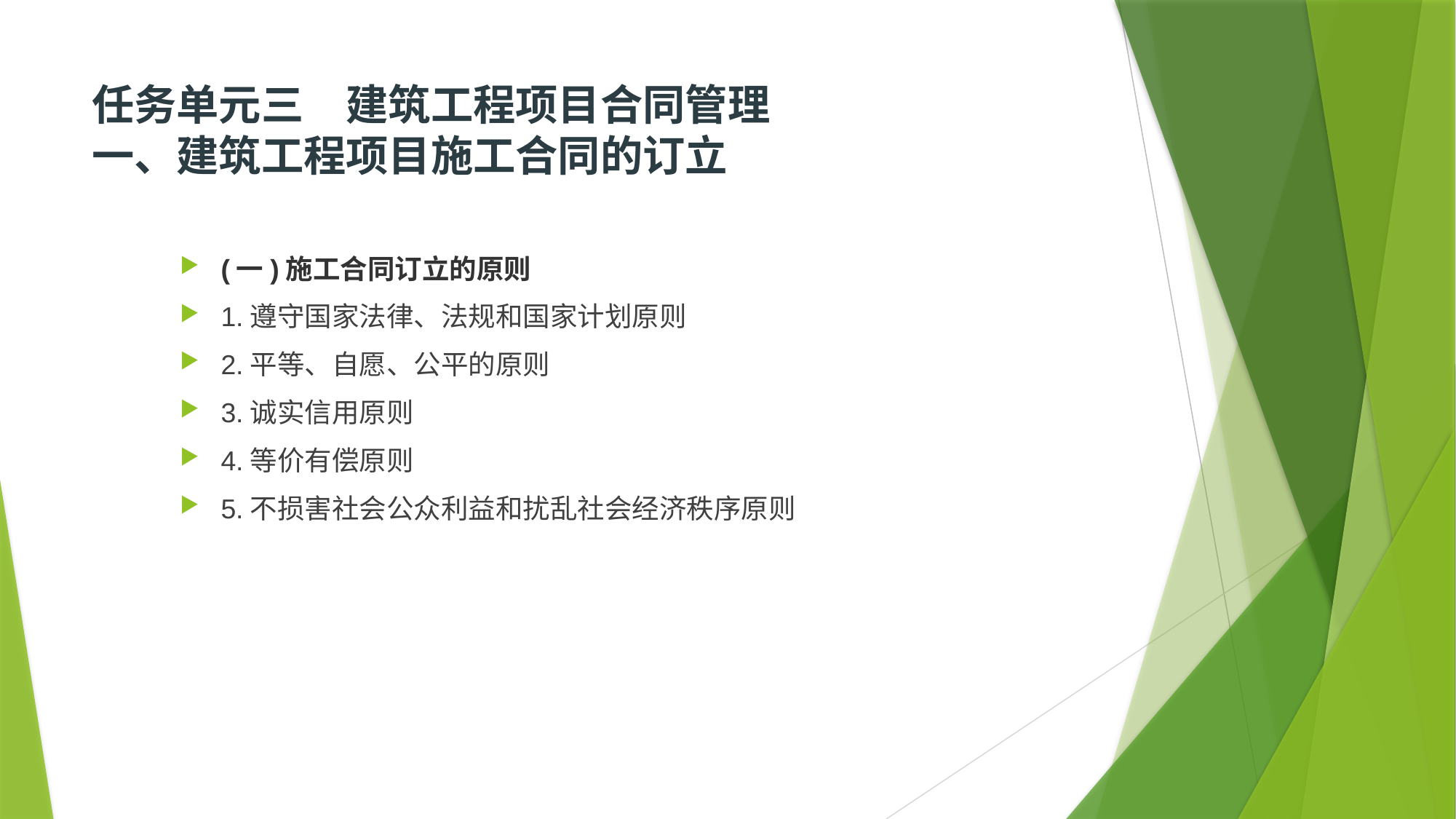

# 任务单元三　建筑工程项目合同管理  一、建筑工程项目施工合同的订立
(一)施工合同订立的原则
1.遵守国家法律、法规和国家计划原则
2.平等、自愿、公平的原则
3.诚实信用原则
4.等价有偿原则
5.不损害社会公众利益和扰乱社会经济秩序原则